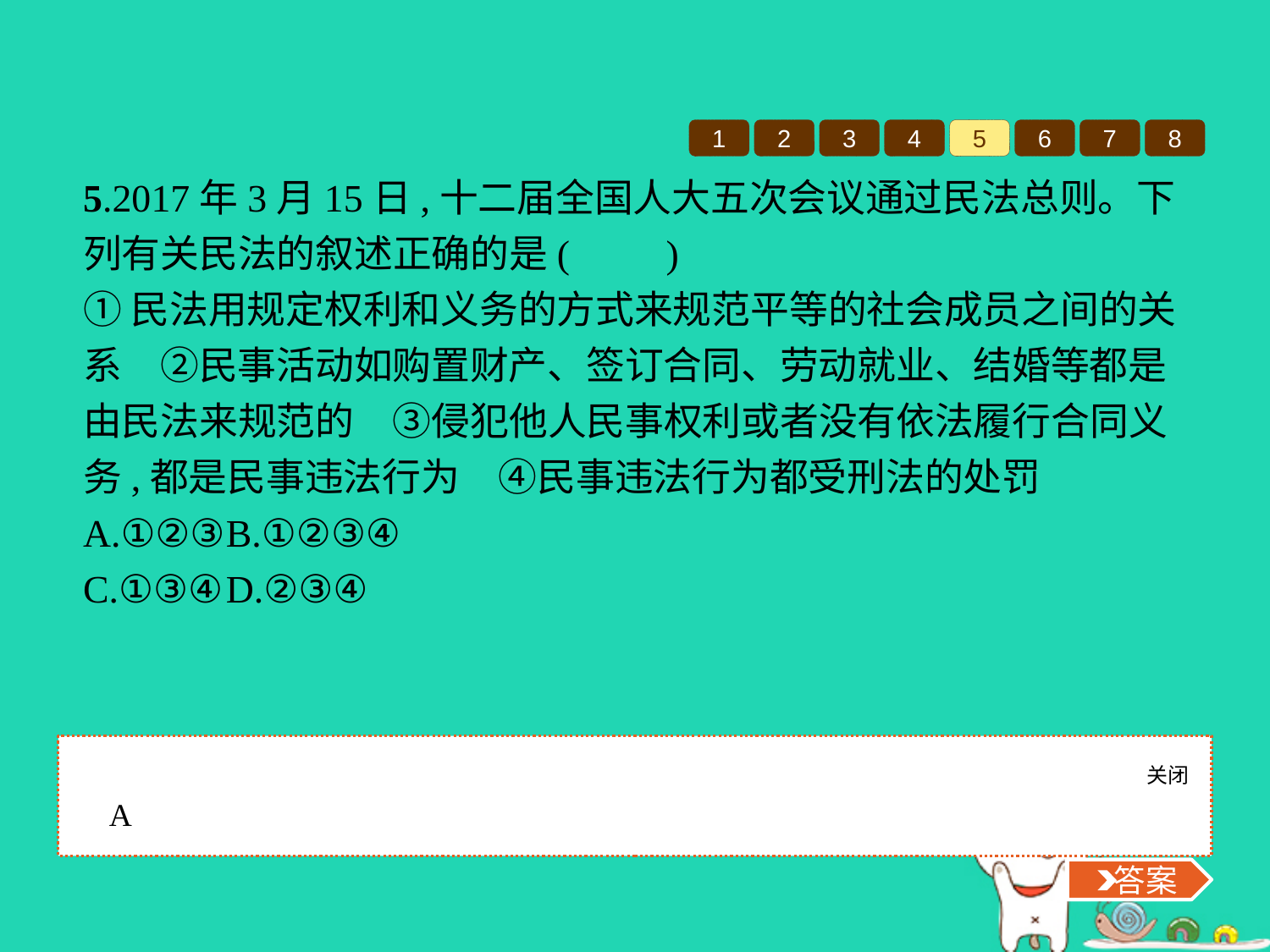

1
2
3
4
5
6
7
8
5.2017年3月15日,十二届全国人大五次会议通过民法总则。下列有关民法的叙述正确的是(　　)
①民法用规定权利和义务的方式来规范平等的社会成员之间的关系　②民事活动如购置财产、签订合同、劳动就业、结婚等都是由民法来规范的　③侵犯他人民事权利或者没有依法履行合同义务,都是民事违法行为　④民事违法行为都受刑法的处罚
A.①②③	B.①②③④
C.①③④	D.②③④

关闭
  答案

A
  答案